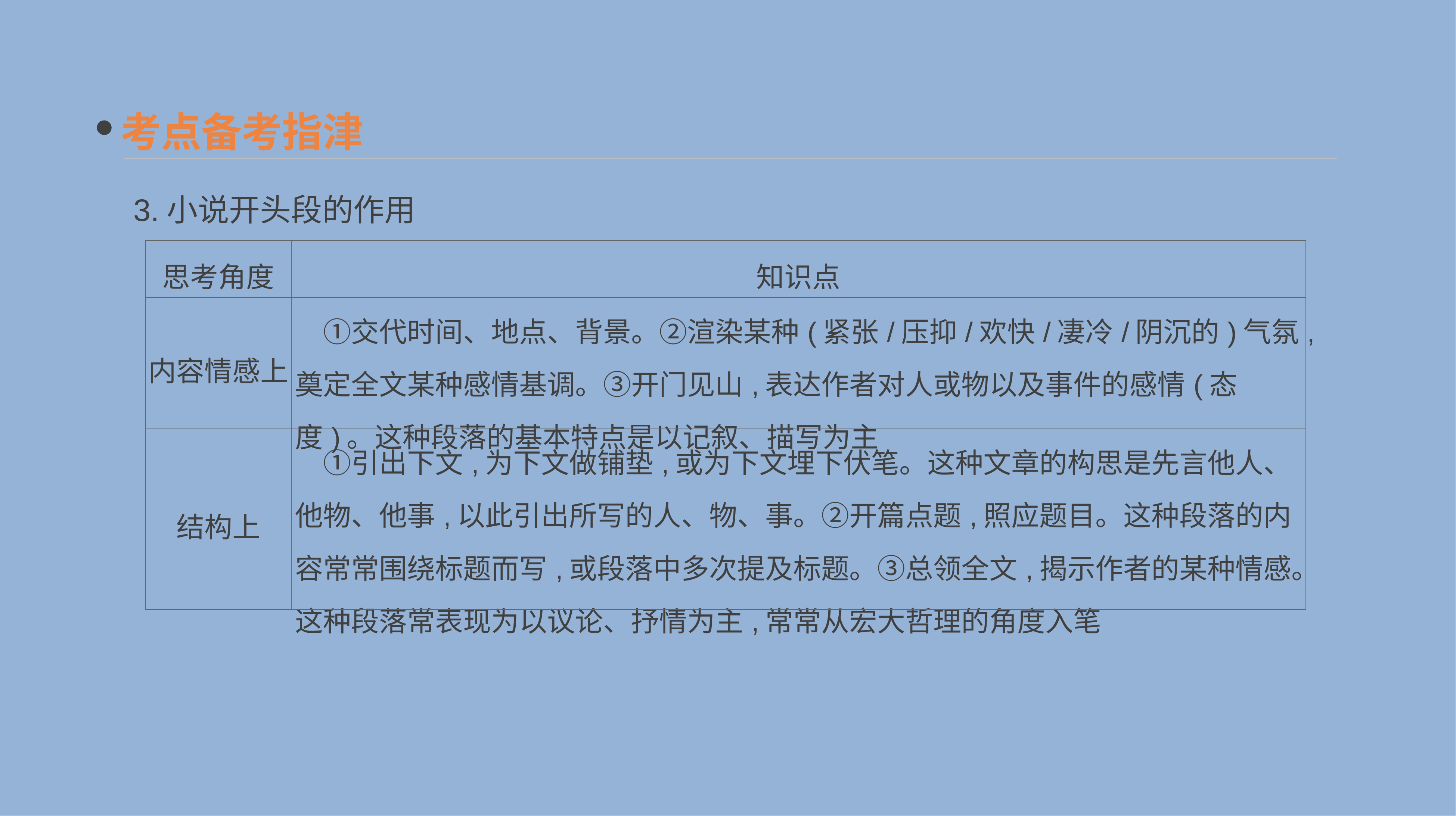

考点备考指津

3.小说开头段的作用
| 思考角度 | 知识点 |
| --- | --- |
| 内容情感上 | ①交代时间、地点、背景。②渲染某种(紧张/压抑/欢快/凄冷/阴沉的)气氛,奠定全文某种感情基调。③开门见山,表达作者对人或物以及事件的感情(态度)。这种段落的基本特点是以记叙、描写为主 |
| 结构上 | ①引出下文,为下文做铺垫,或为下文埋下伏笔。这种文章的构思是先言他人、他物、他事,以此引出所写的人、物、事。②开篇点题,照应题目。这种段落的内容常常围绕标题而写,或段落中多次提及标题。③总领全文,揭示作者的某种情感。这种段落常表现为以议论、抒情为主,常常从宏大哲理的角度入笔 |